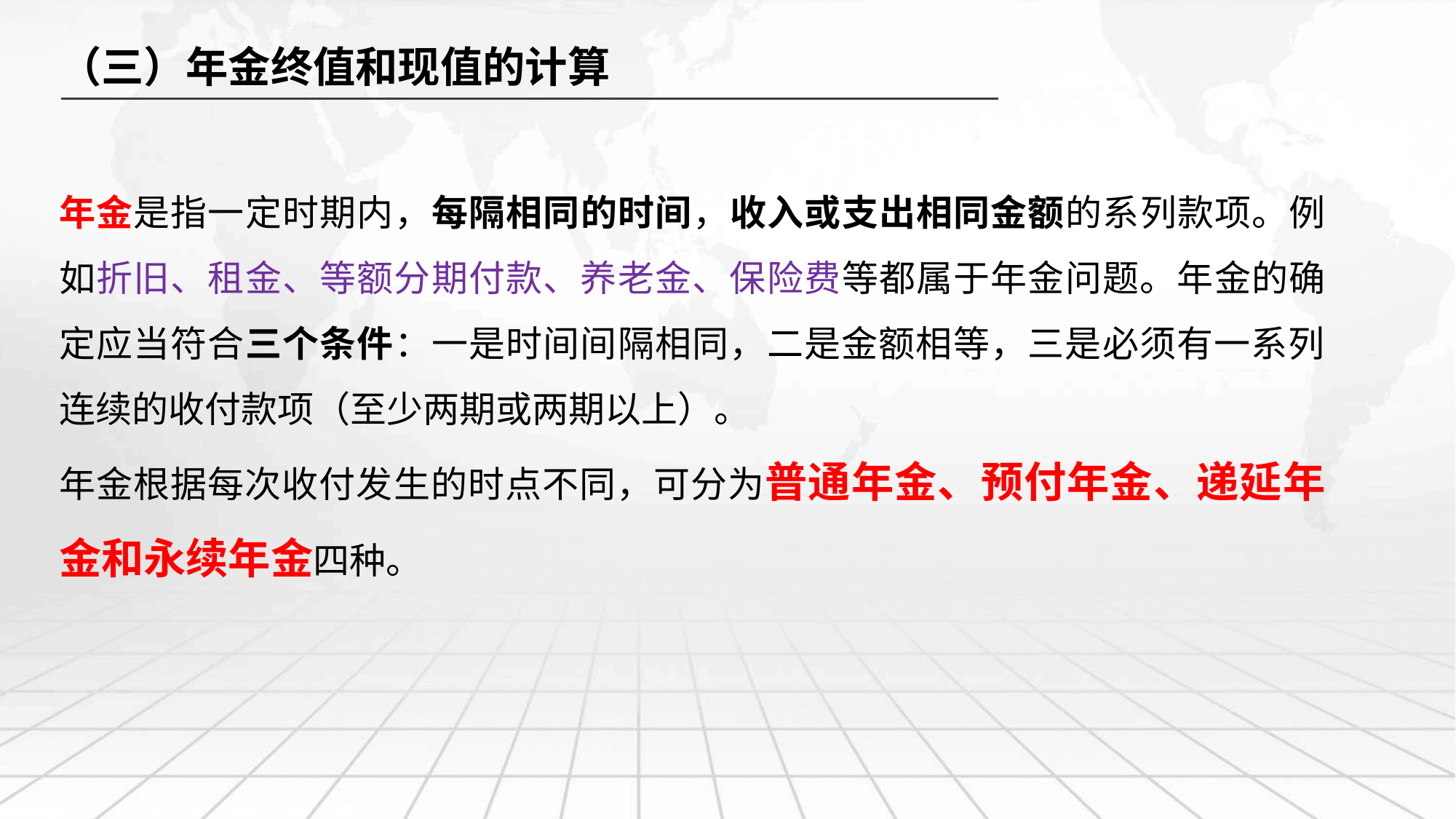

（三）年金终值和现值的计算
年金是指一定时期内，每隔相同的时间，收入或支出相同金额的系列款项。例如折旧、租金、等额分期付款、养老金、保险费等都属于年金问题。年金的确定应当符合三个条件：一是时间间隔相同，二是金额相等，三是必须有一系列连续的收付款项（至少两期或两期以上）。
年金根据每次收付发生的时点不同，可分为普通年金、预付年金、递延年金和永续年金四种。